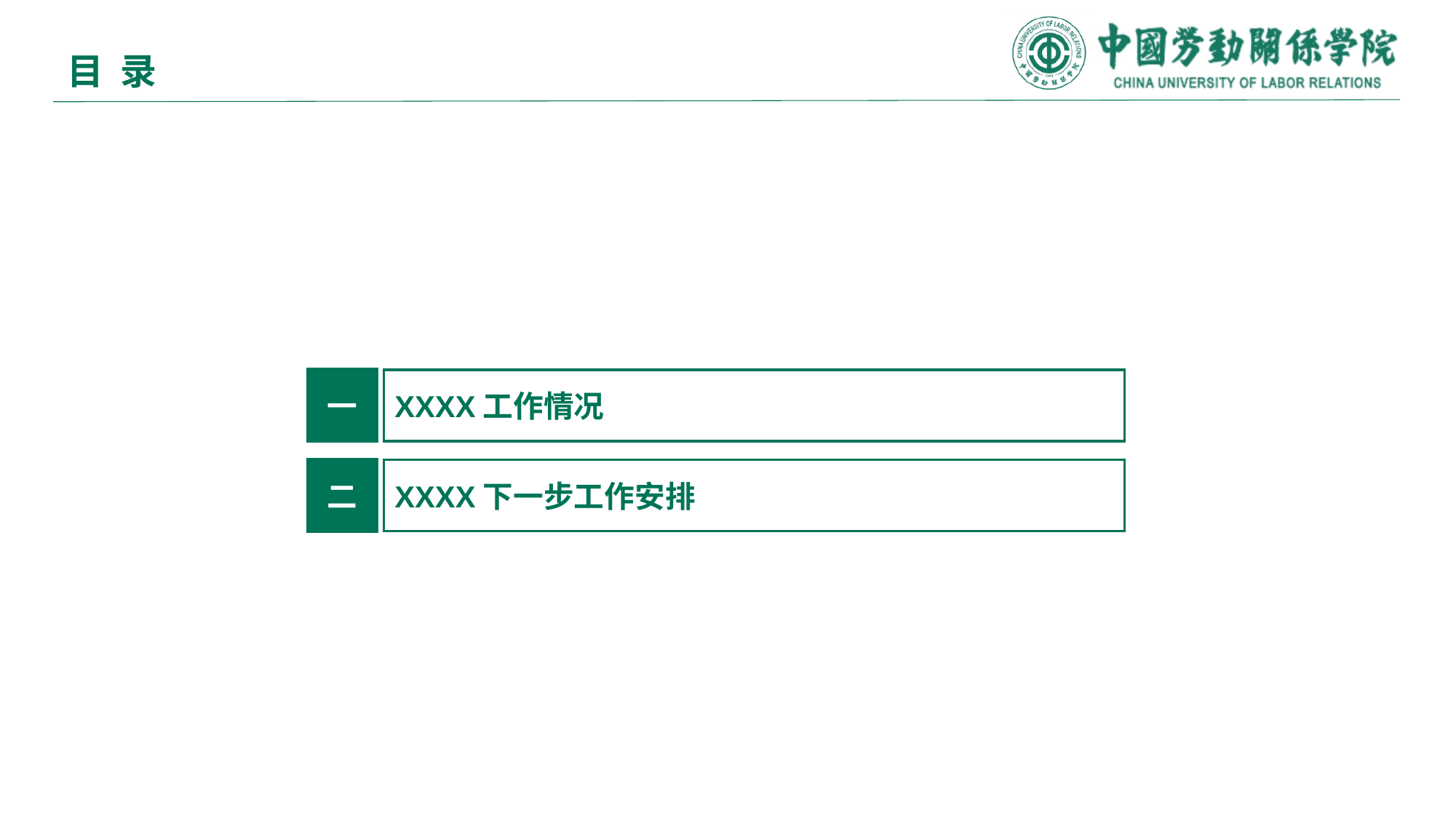

目  录
一
XXXX工作情况
二
XXXX下一步工作安排
2